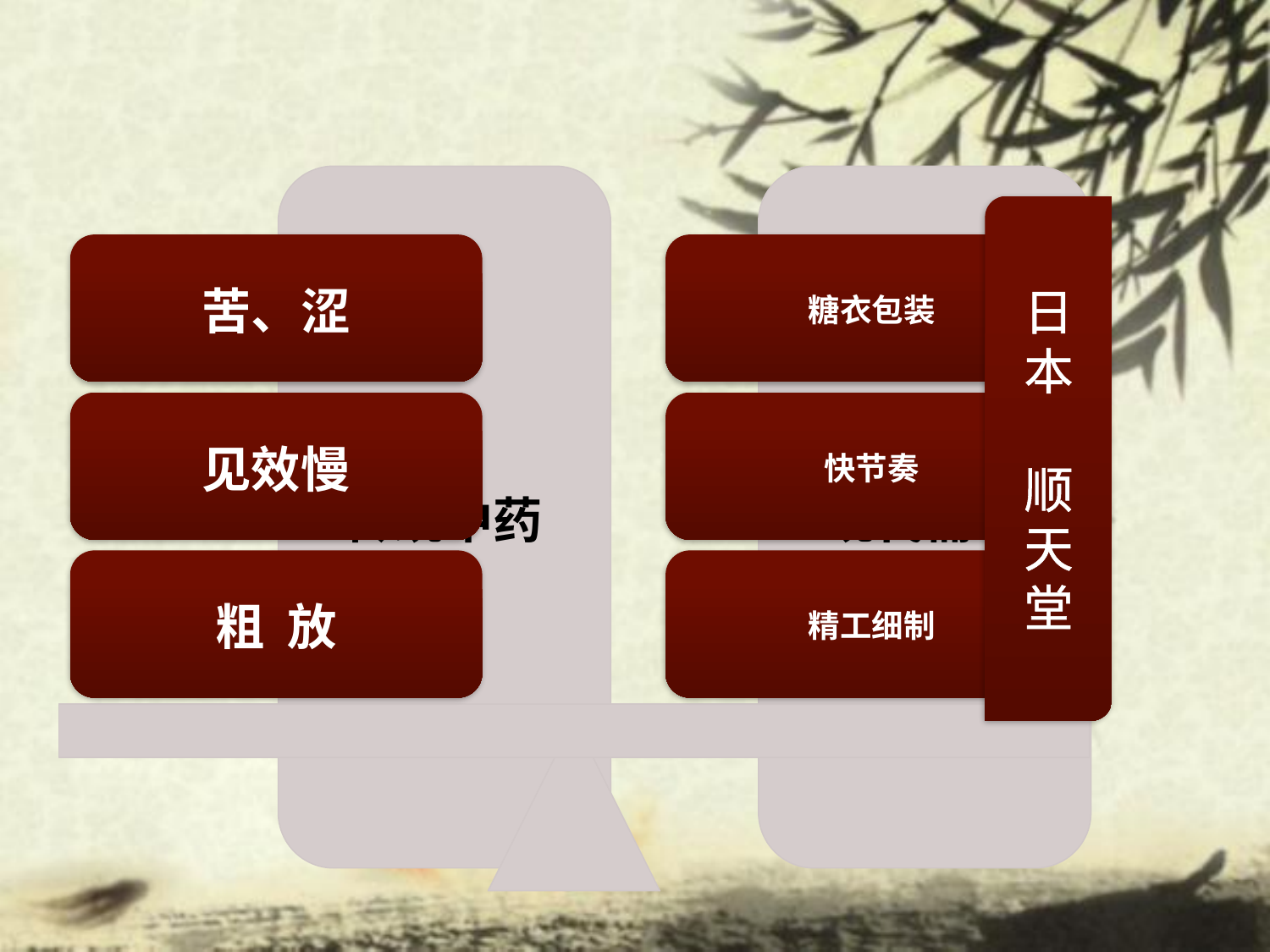

传统中药
粗  放
见效慢
苦、涩
现代需求
精工细制
快节奏
糖衣包装
日本
    顺天堂